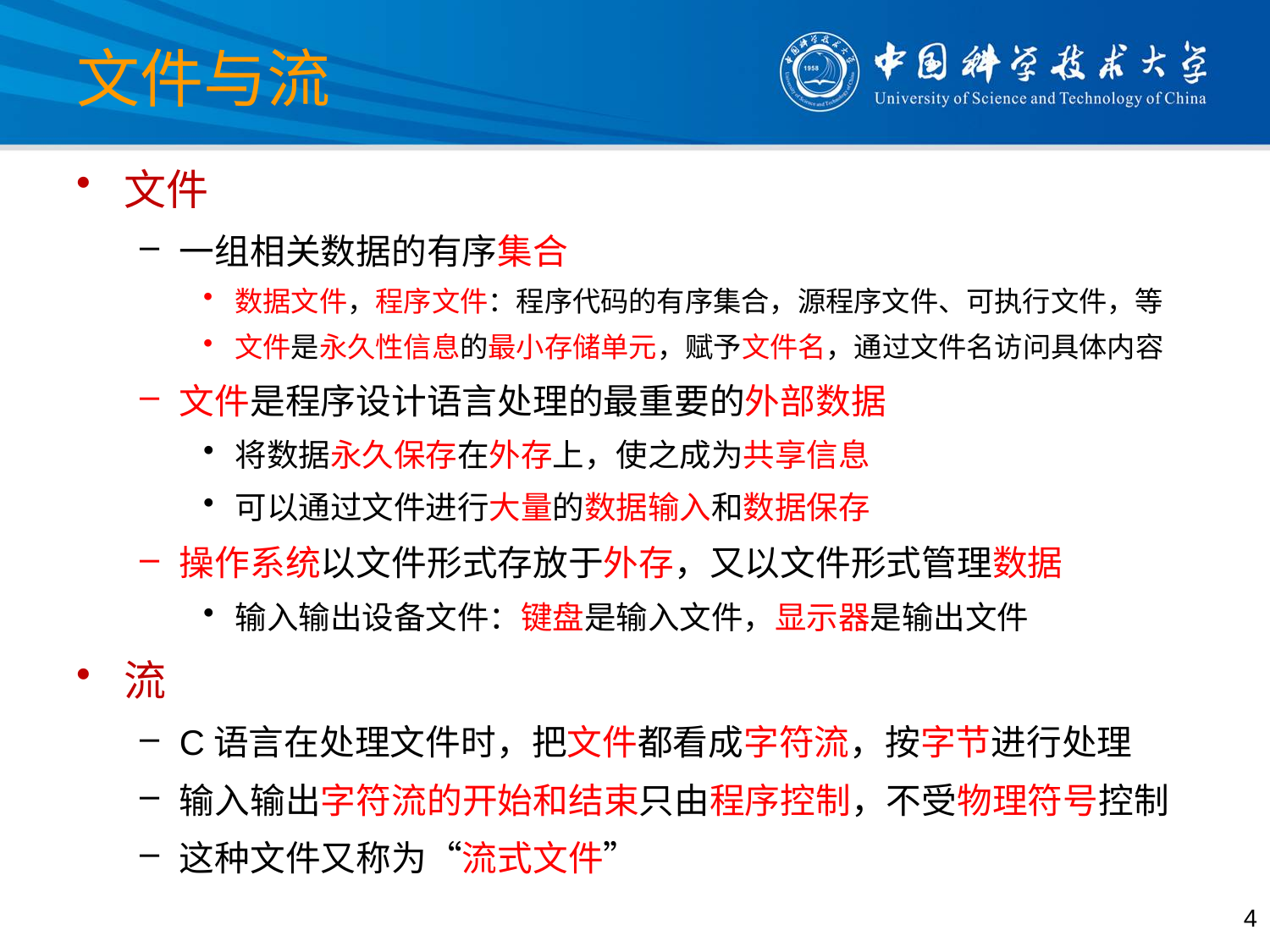

# 文件与流
文件
一组相关数据的有序集合
数据文件，程序文件：程序代码的有序集合，源程序文件、可执行文件，等
文件是永久性信息的最小存储单元，赋予文件名，通过文件名访问具体内容
文件是程序设计语言处理的最重要的外部数据
将数据永久保存在外存上，使之成为共享信息
可以通过文件进行大量的数据输入和数据保存
操作系统以文件形式存放于外存，又以文件形式管理数据
输入输出设备文件：键盘是输入文件，显示器是输出文件
流
C语言在处理文件时，把文件都看成字符流，按字节进行处理
输入输出字符流的开始和结束只由程序控制，不受物理符号控制
这种文件又称为“流式文件”
4